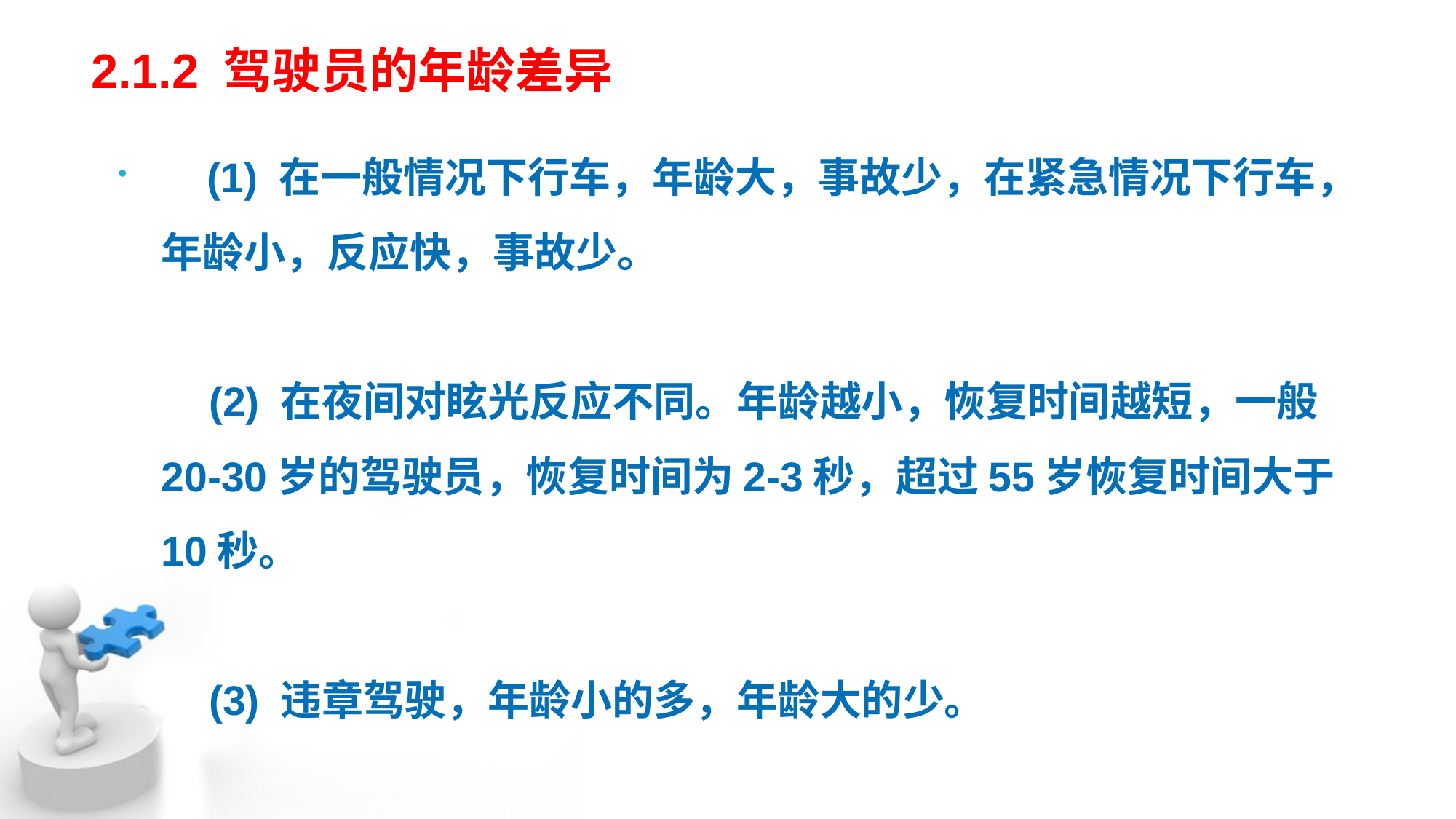

# 2.1.2 驾驶员的年龄差异
    (1) 在一般情况下行车，年龄大，事故少，在紧急情况下行车，年龄小，反应快，事故少。  
    (2) 在夜间对眩光反应不同。年龄越小，恢复时间越短，一般20-30岁的驾驶员，恢复时间为2-3秒，超过55岁恢复时间大于10秒。  
    (3) 违章驾驶，年龄小的多，年龄大的少。